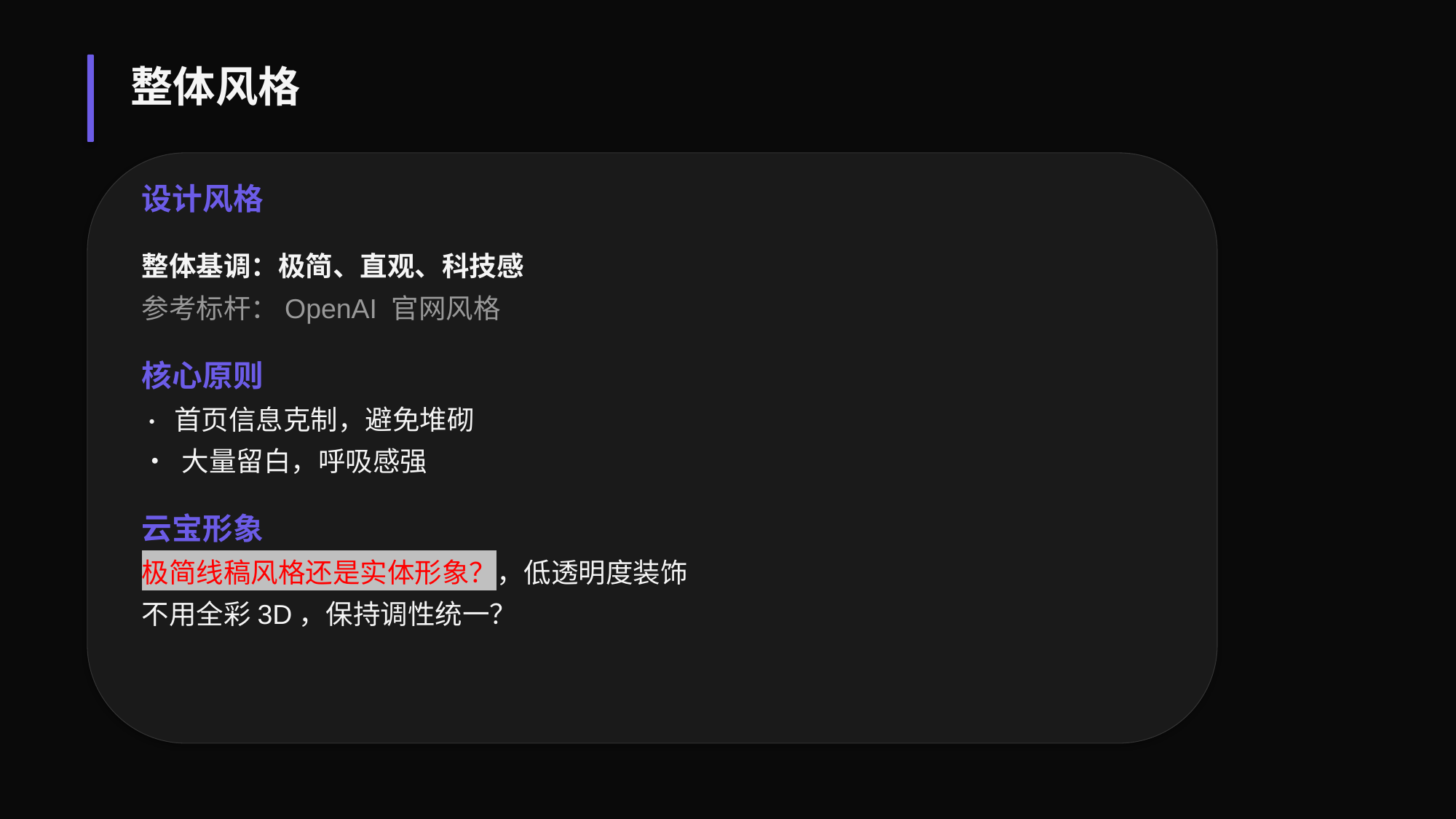

整体风格

设计风格

整体基调：极简、直观、科技感
参考标杆：OpenAI 官网风格

核心原则
• 首页信息克制，避免堆砌
• 大量留白，呼吸感强

云宝形象
极简线稿风格还是实体形象？，低透明度装饰
不用全彩3D，保持调性统一？